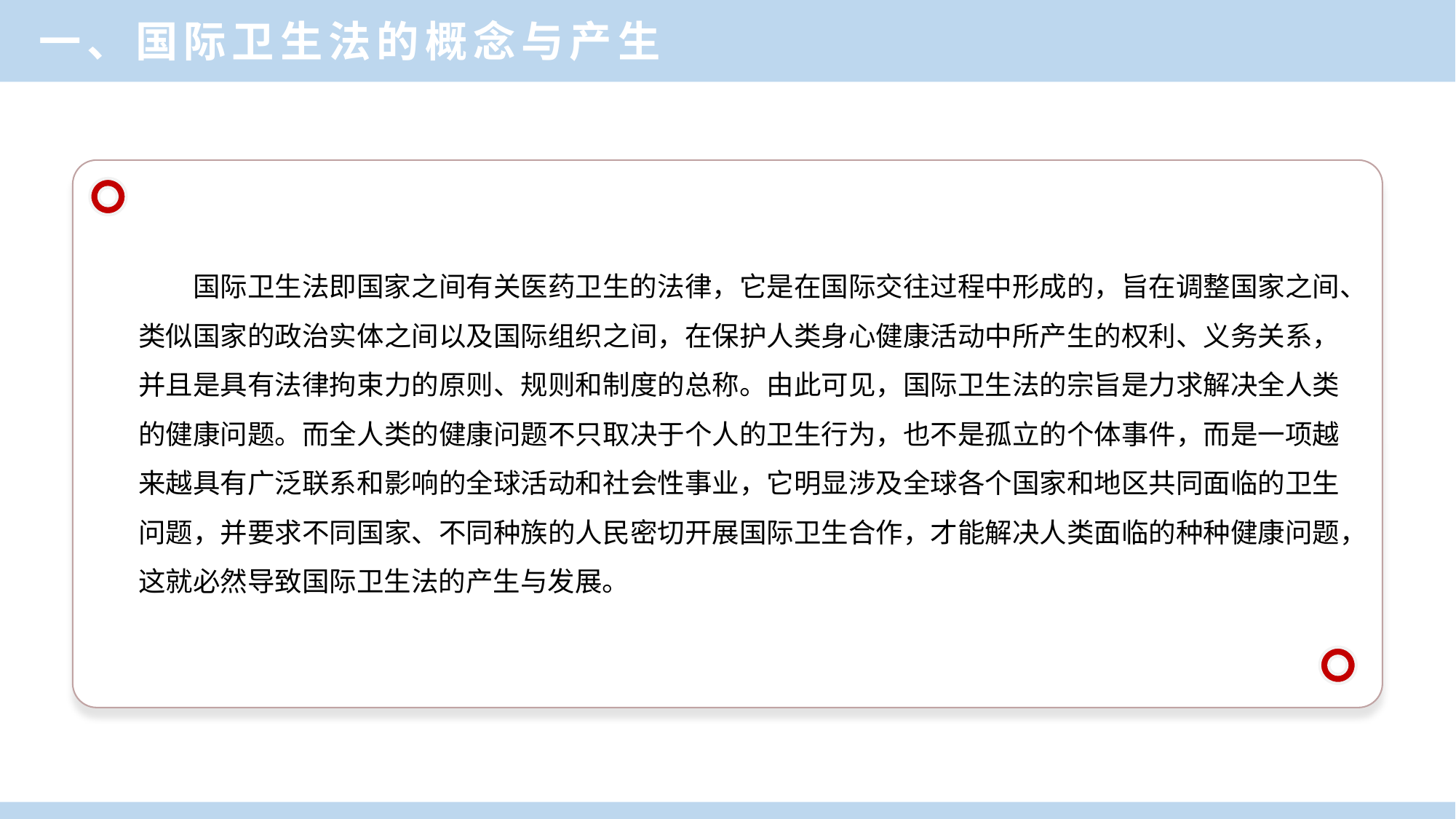

一、国际卫生法的概念与产生

国际卫生法即国家之间有关医药卫生的法律，它是在国际交往过程中形成的，旨在调整国家之间、类似国家的政治实体之间以及国际组织之间，在保护人类身心健康活动中所产生的权利、义务关系，并且是具有法律拘束力的原则、规则和制度的总称。由此可见，国际卫生法的宗旨是力求解决全人类的健康问题。而全人类的健康问题不只取决于个人的卫生行为，也不是孤立的个体事件，而是一项越来越具有广泛联系和影响的全球活动和社会性事业，它明显涉及全球各个国家和地区共同面临的卫生问题，并要求不同国家、不同种族的人民密切开展国际卫生合作，才能解决人类面临的种种健康问题，这就必然导致国际卫生法的产生与发展。